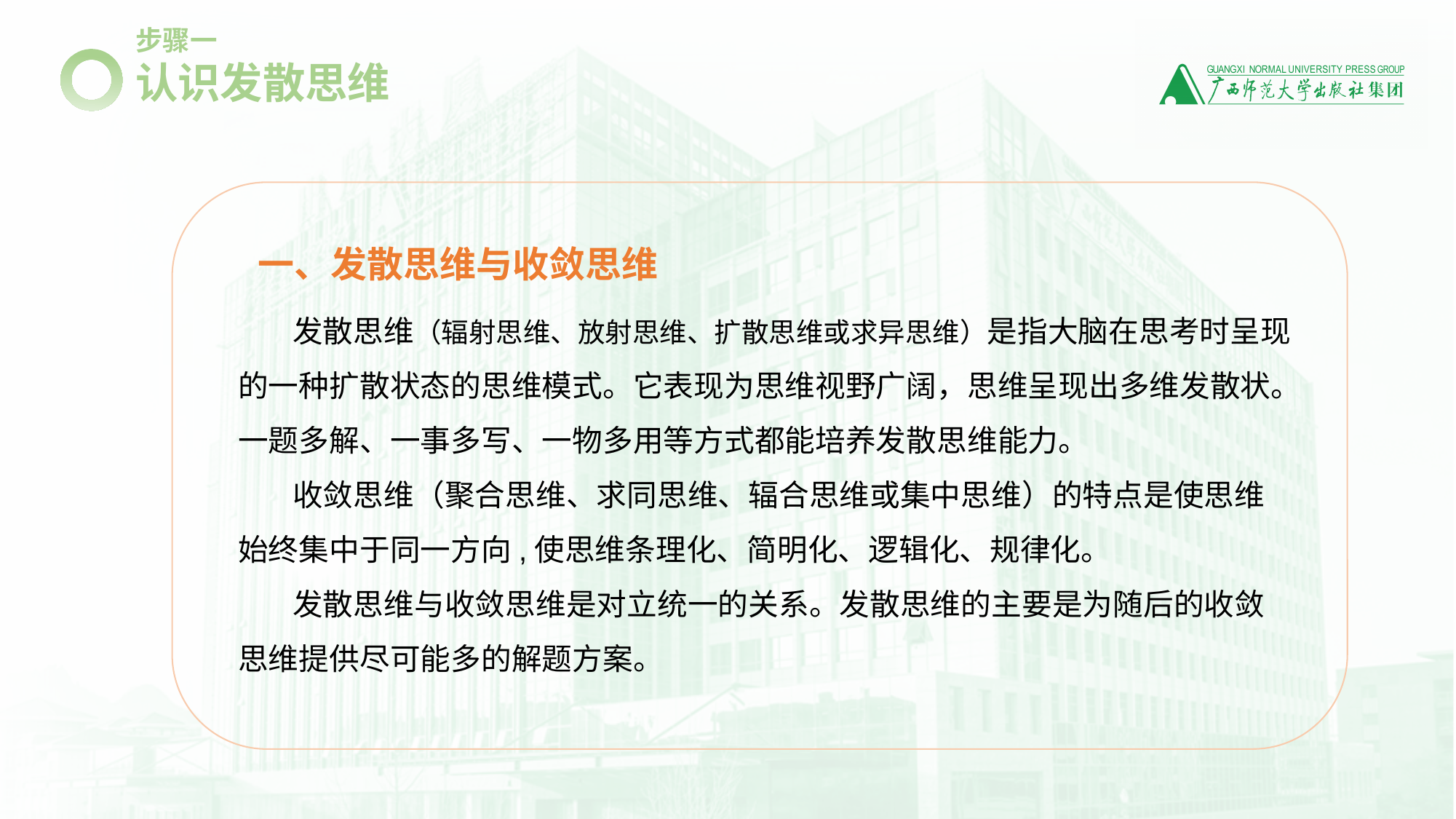

步骤一
认识发散思维

一、发散思维与收敛思维
发散思维（辐射思维、放射思维、扩散思维或求异思维）是指大脑在思考时呈现的一种扩散状态的思维模式。它表现为思维视野广阔，思维呈现出多维发散状。一题多解、一事多写、一物多用等方式都能培养发散思维能力。
收敛思维（聚合思维、求同思维、辐合思维或集中思维）的特点是使思维始终集中于同一方向,使思维条理化、简明化、逻辑化、规律化。
发散思维与收敛思维是对立统一的关系。发散思维的主要是为随后的收敛思维提供尽可能多的解题方案。